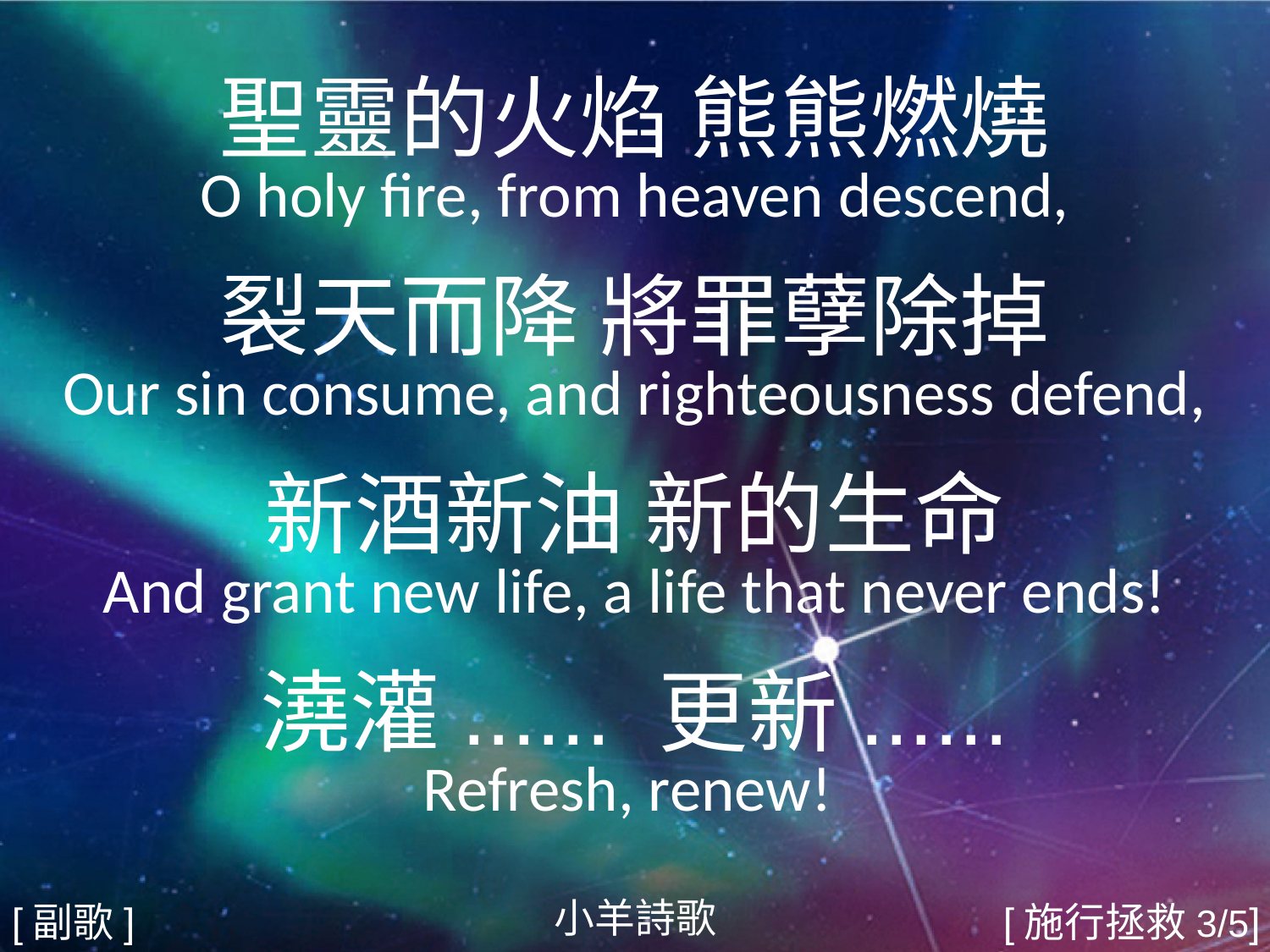

聖靈的火焰 熊熊燃燒
O holy fire, from heaven descend,

裂天而降 將罪孽除掉
Our sin consume, and righteousness defend,

新酒新油 新的生命
And grant new life, a life that never ends!

澆灌...... 更新......
Refresh, renew!
#

小羊詩歌
[副歌]
[施行拯救3/5]